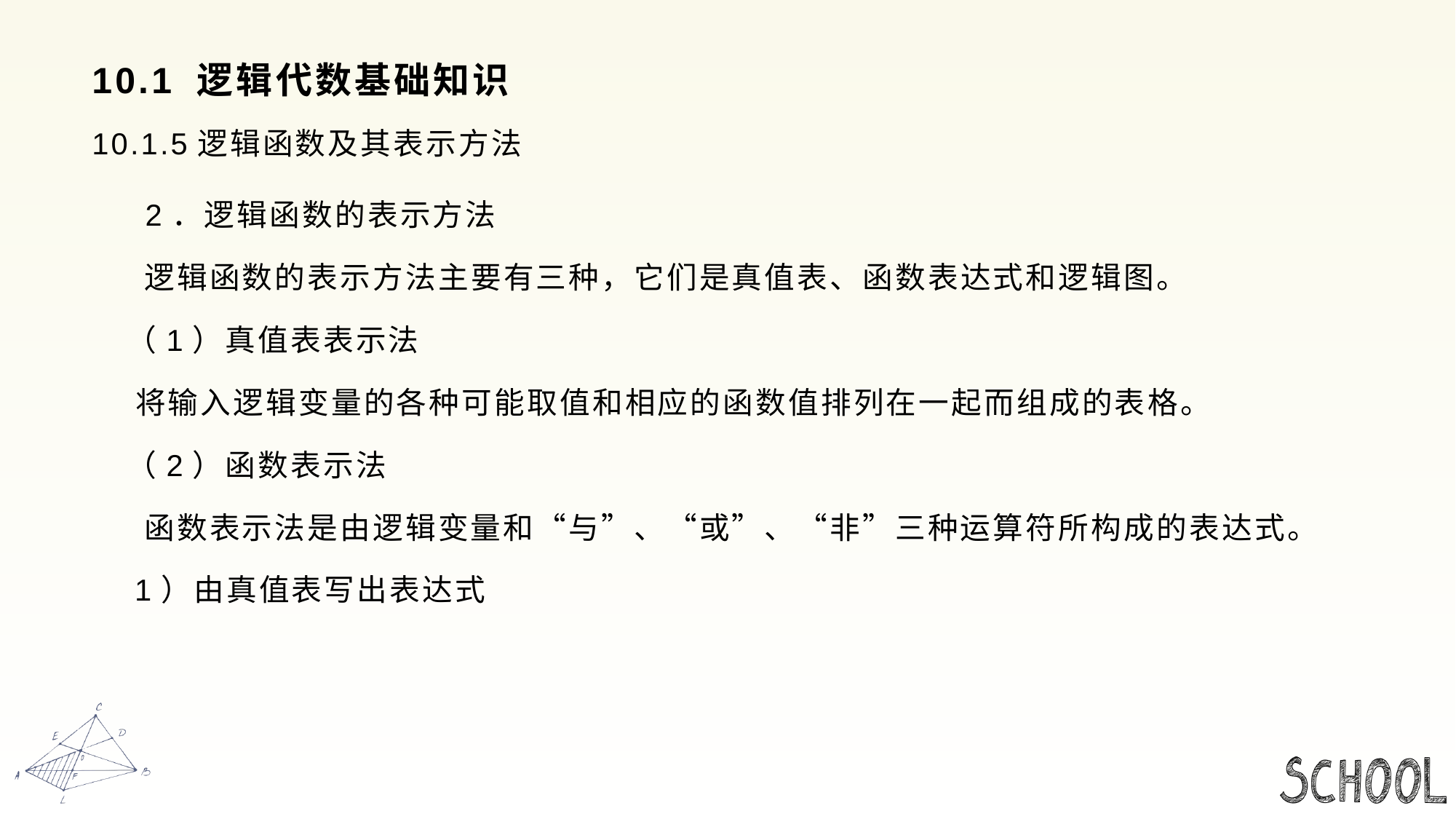

# 10.1 逻辑代数基础知识
10.1.5逻辑函数及其表示方法
     2．逻辑函数的表示方法
     逻辑函数的表示方法主要有三种，它们是真值表、函数表达式和逻辑图。
   （1）真值表表示法
    将输入逻辑变量的各种可能取值和相应的函数值排列在一起而组成的表格。
   （2）函数表示法
     函数表示法是由逻辑变量和“与”、“或”、“非”三种运算符所构成的表达式。
    1）由真值表写出表达式